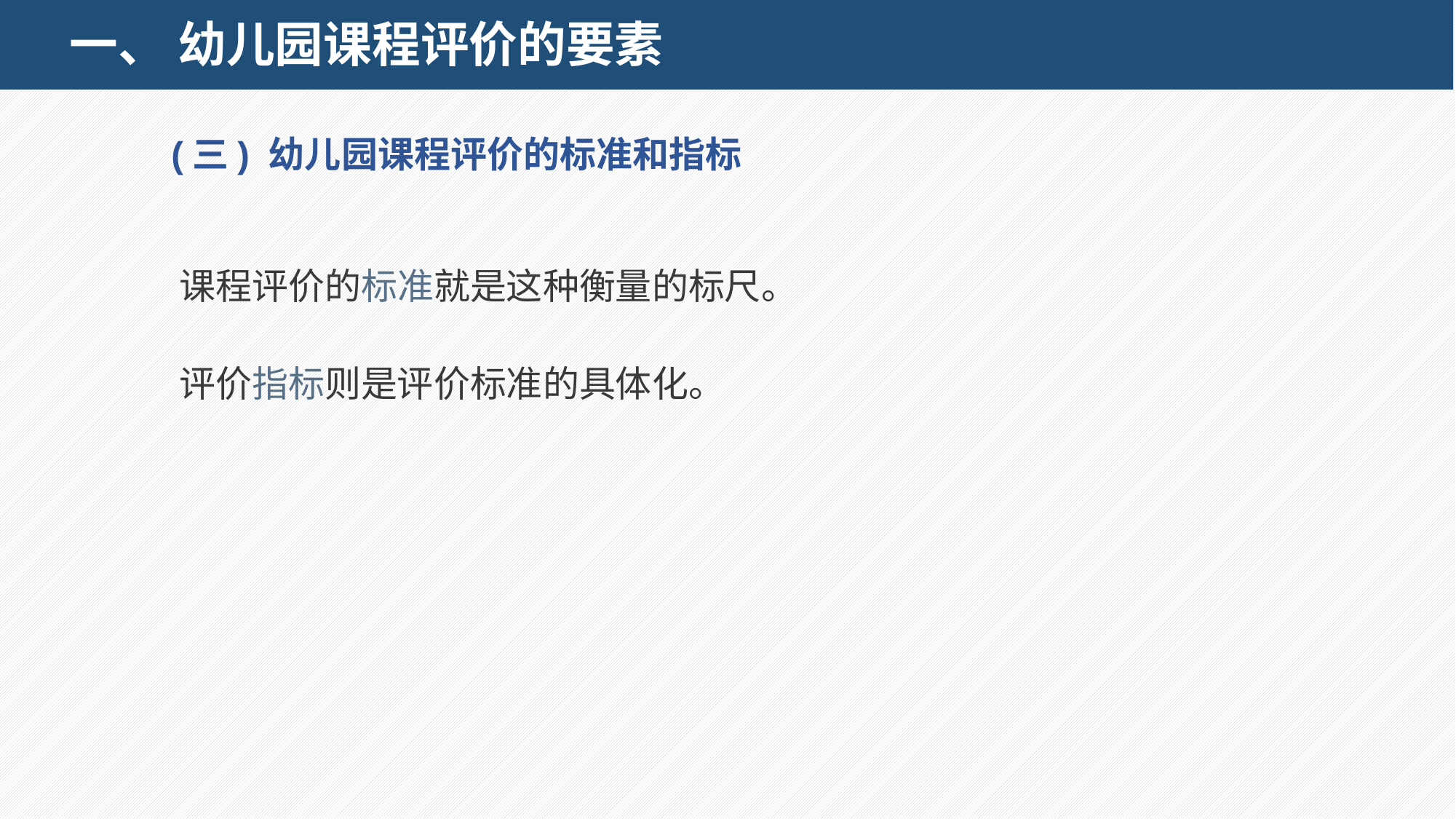

一、 幼儿园课程评价的要素
(三) 幼儿园课程评价的标准和指标

课程评价的标准就是这种衡量的标尺。

评价指标则是评价标准的具体化。